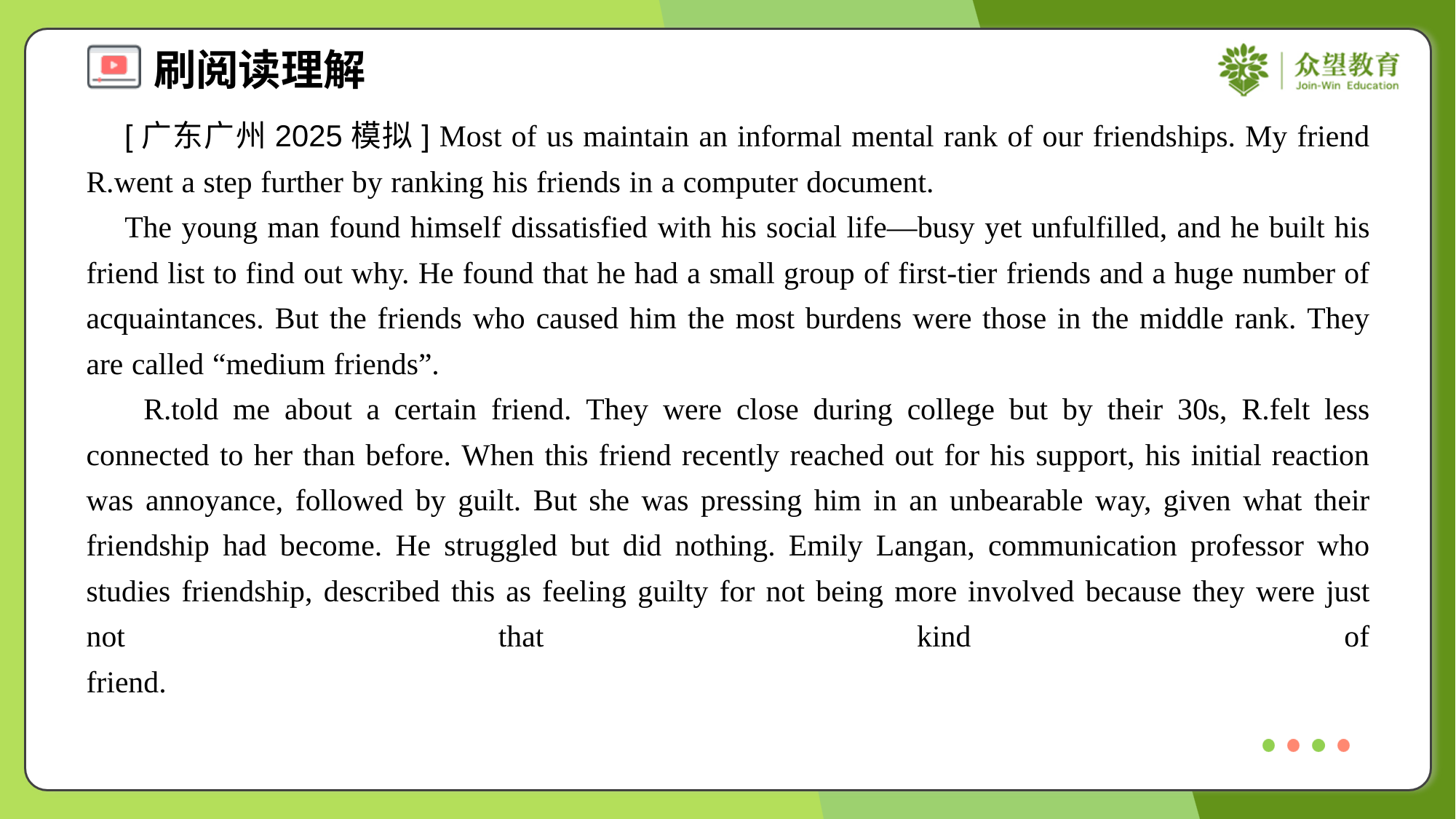

[广东广州2025模拟] Most of us maintain an informal mental rank of our friendships. My friend R.went a step further by ranking his friends in a computer document.
    The young man found himself dissatisfied with his social life—busy yet unfulfilled, and he built his friend list to find out why. He found that he had a small group of first-tier friends and a huge number of acquaintances. But the friends who caused him the most burdens were those in the middle rank. They are called “medium friends”.
    R.told me about a certain friend. They were close during college but by their 30s, R.felt less connected to her than before. When this friend recently reached out for his support, his initial reaction was annoyance, followed by guilt. But she was pressing him in an unbearable way, given what their friendship had become. He struggled but did nothing. Emily Langan, communication professor who studies friendship, described this as feeling guilty for not being more involved because they were just not that kind of friend.#3